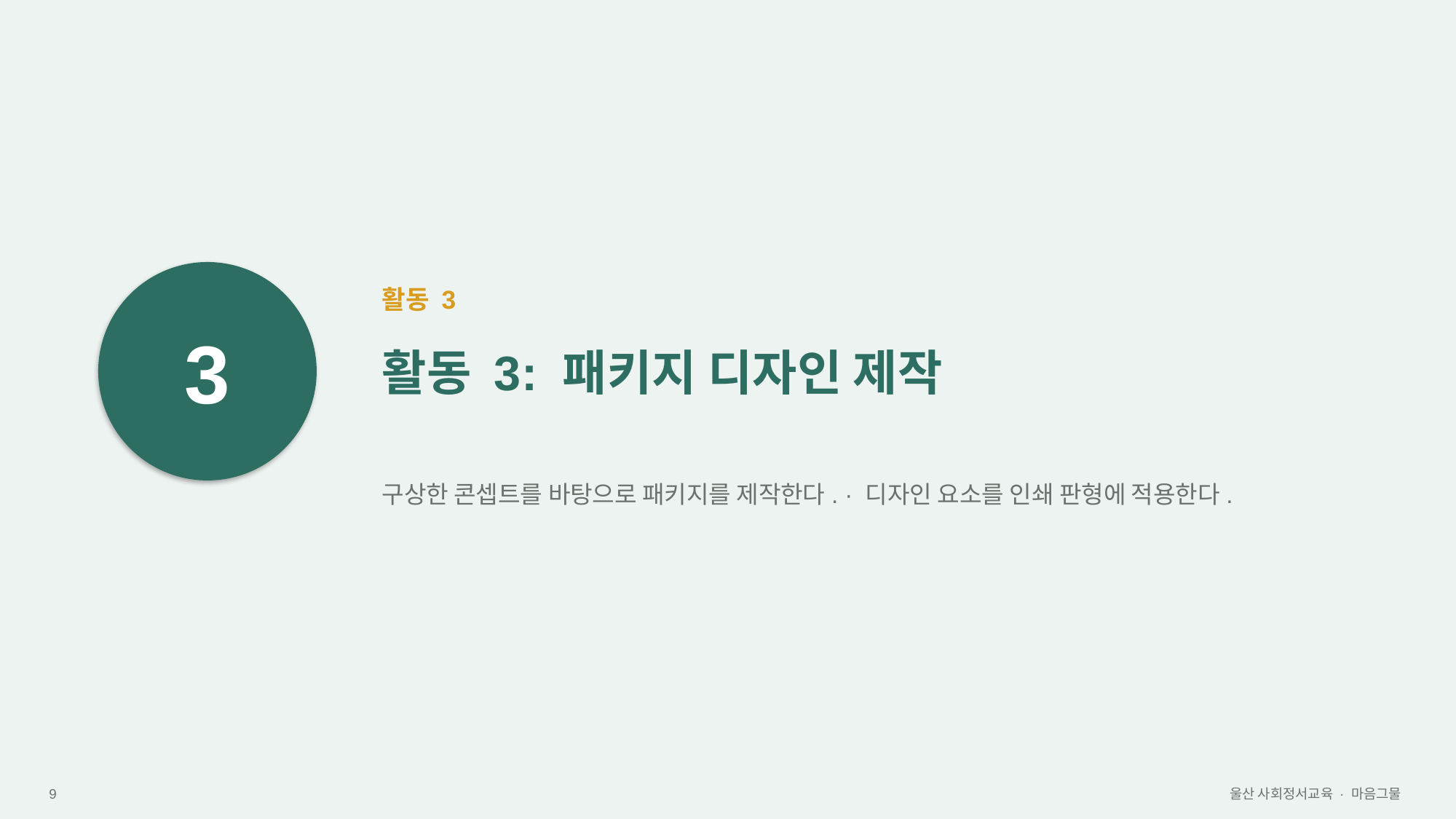

3
활동 3
활동 3: 패키지 디자인 제작
구상한 콘셉트를 바탕으로 패키지를 제작한다. · 디자인 요소를 인쇄 판형에 적용한다.
9
울산 사회정서교육 · 마음그물